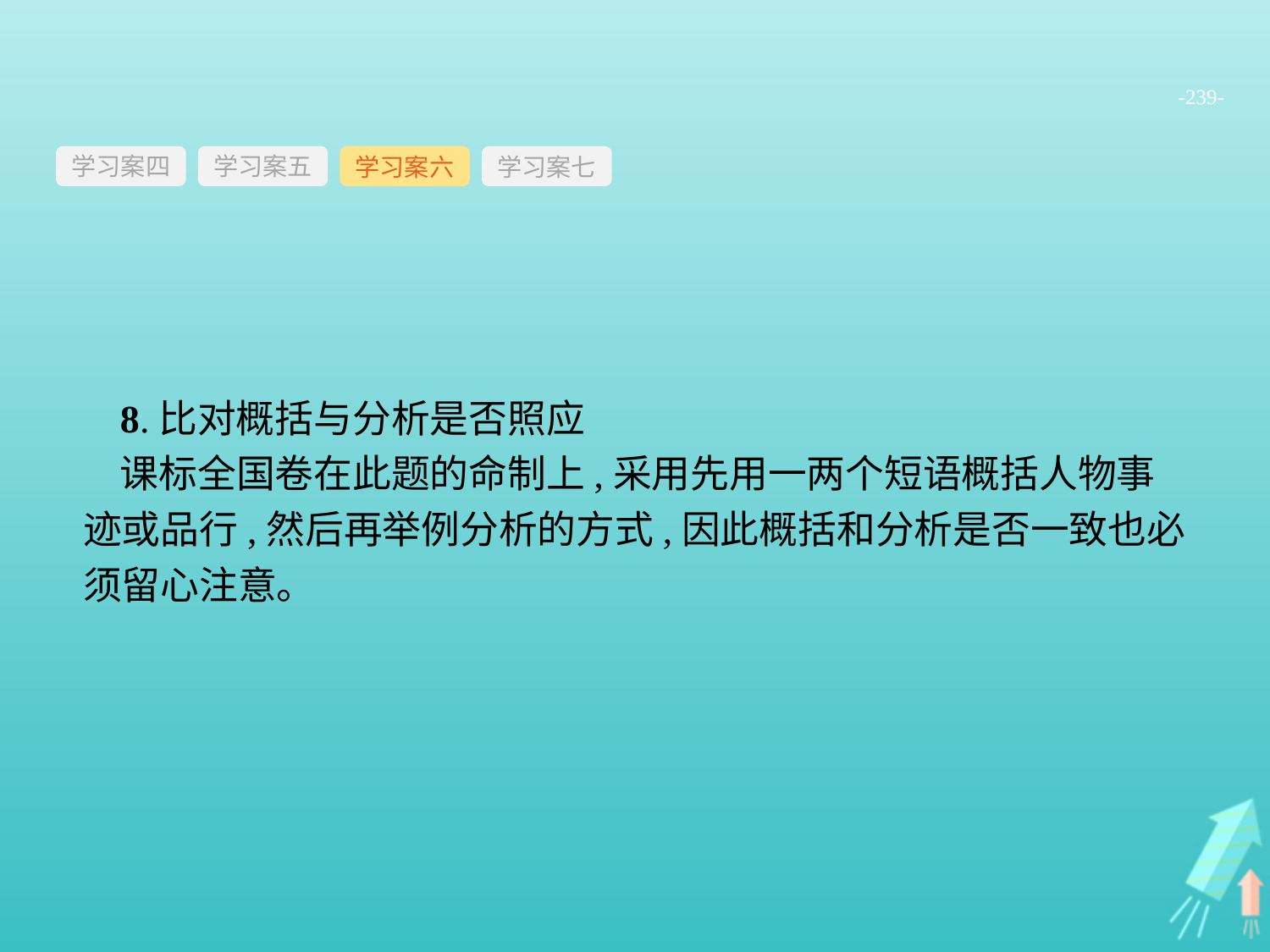

-239-
学习案四
学习案六
学习案七
学习案五
8.比对概括与分析是否照应
课标全国卷在此题的命制上,采用先用一两个短语概括人物事迹或品行,然后再举例分析的方式,因此概括和分析是否一致也必须留心注意。